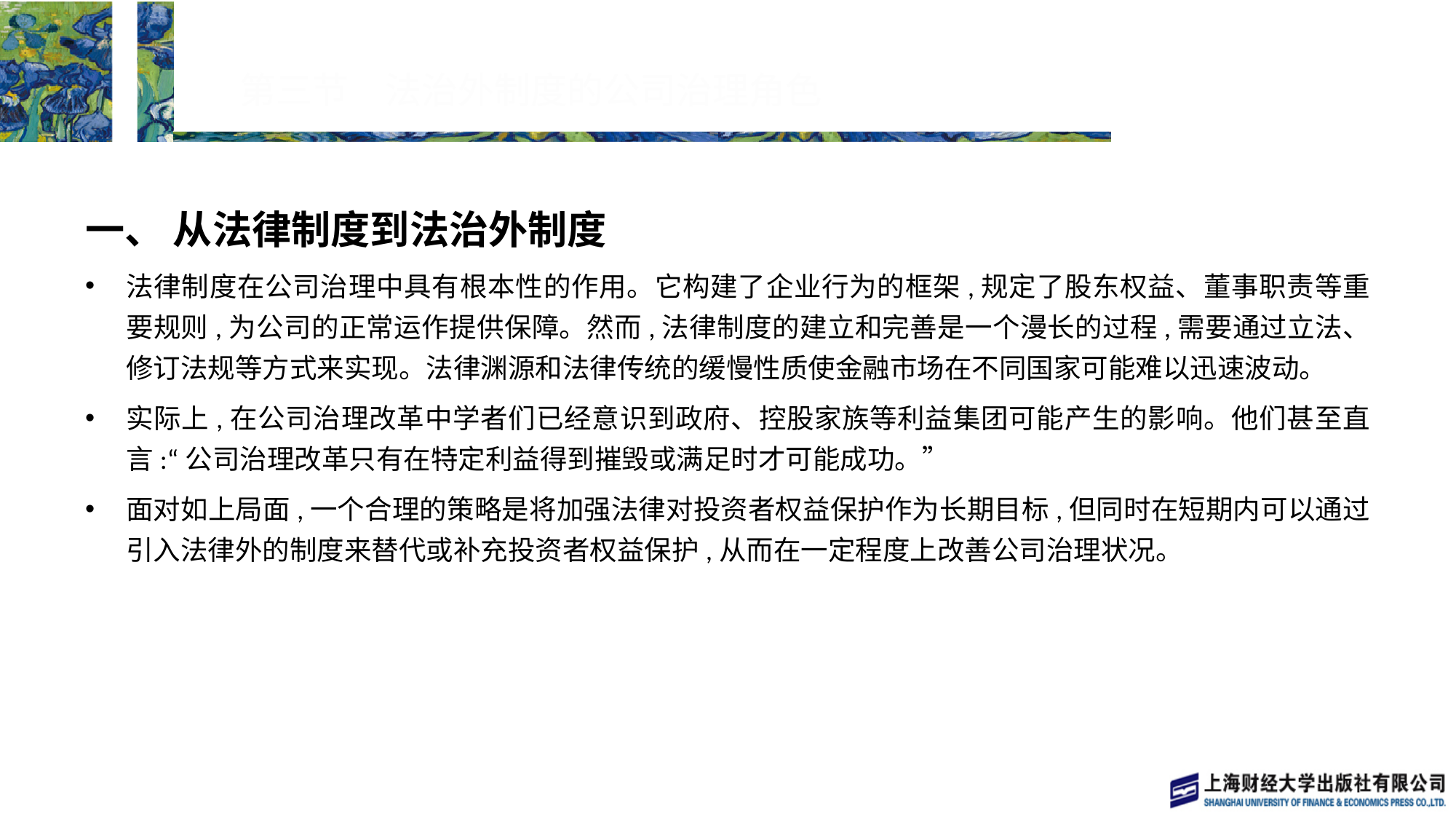

# 第三节　法治外制度的公司治理角色
一、 从法律制度到法治外制度
法律制度在公司治理中具有根本性的作用。它构建了企业行为的框架,规定了股东权益、董事职责等重要规则,为公司的正常运作提供保障。然而,法律制度的建立和完善是一个漫长的过程,需要通过立法、修订法规等方式来实现。法律渊源和法律传统的缓慢性质使金融市场在不同国家可能难以迅速波动。
实际上,在公司治理改革中学者们已经意识到政府、控股家族等利益集团可能产生的影响。他们甚至直言:“公司治理改革只有在特定利益得到摧毁或满足时才可能成功。”
面对如上局面,一个合理的策略是将加强法律对投资者权益保护作为长期目标,但同时在短期内可以通过引入法律外的制度来替代或补充投资者权益保护,从而在一定程度上改善公司治理状况。